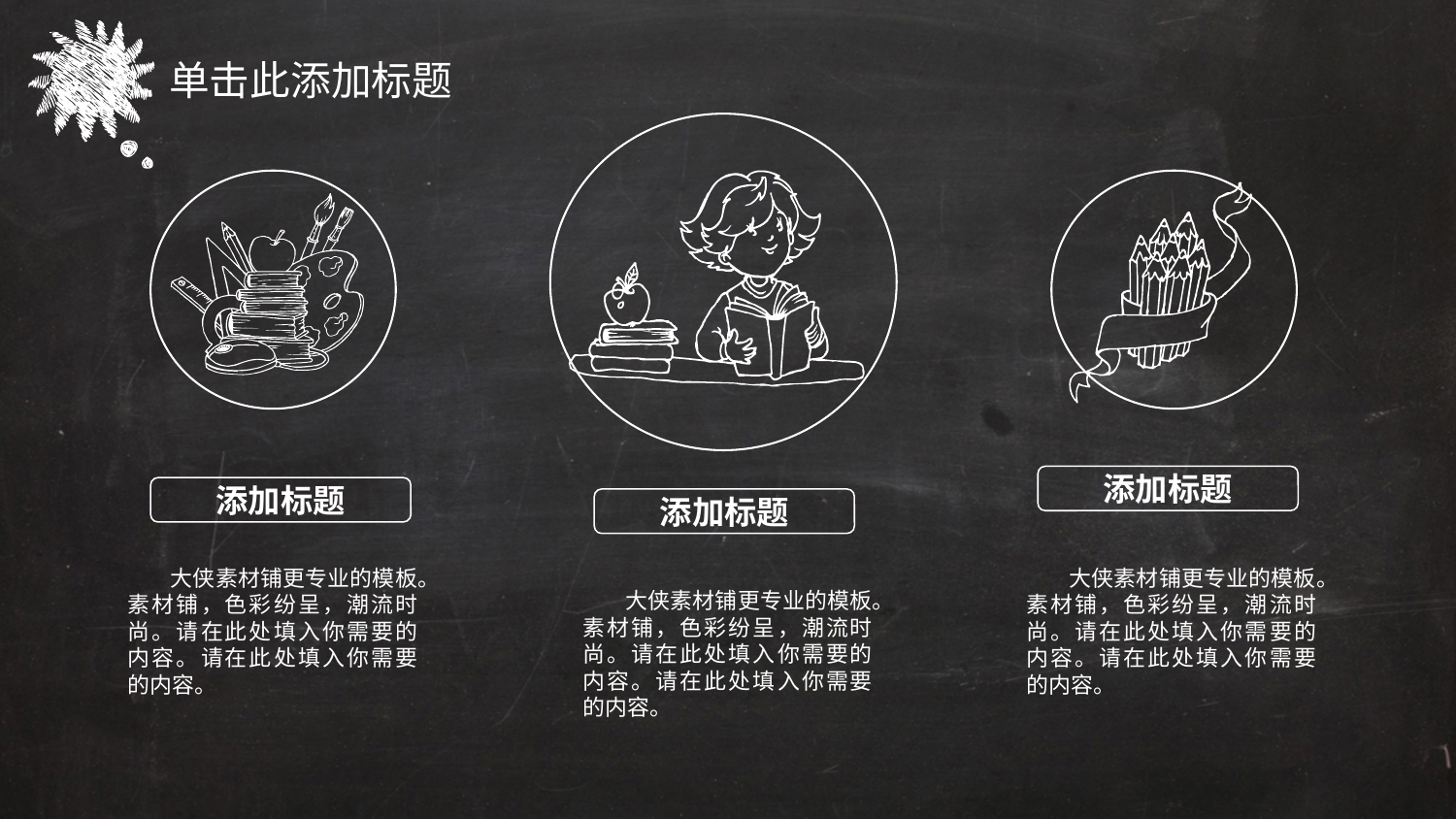

单击此添加标题

添加标题
添加标题
添加标题
       大侠素材铺更专业的模板。素材铺，色彩纷呈，潮流时尚。请在此处填入你需要的内容。请在此处填入你需要的内容。

       大侠素材铺更专业的模板。素材铺，色彩纷呈，潮流时尚。请在此处填入你需要的内容。请在此处填入你需要的内容。

       大侠素材铺更专业的模板。素材铺，色彩纷呈，潮流时尚。请在此处填入你需要的内容。请在此处填入你需要的内容。